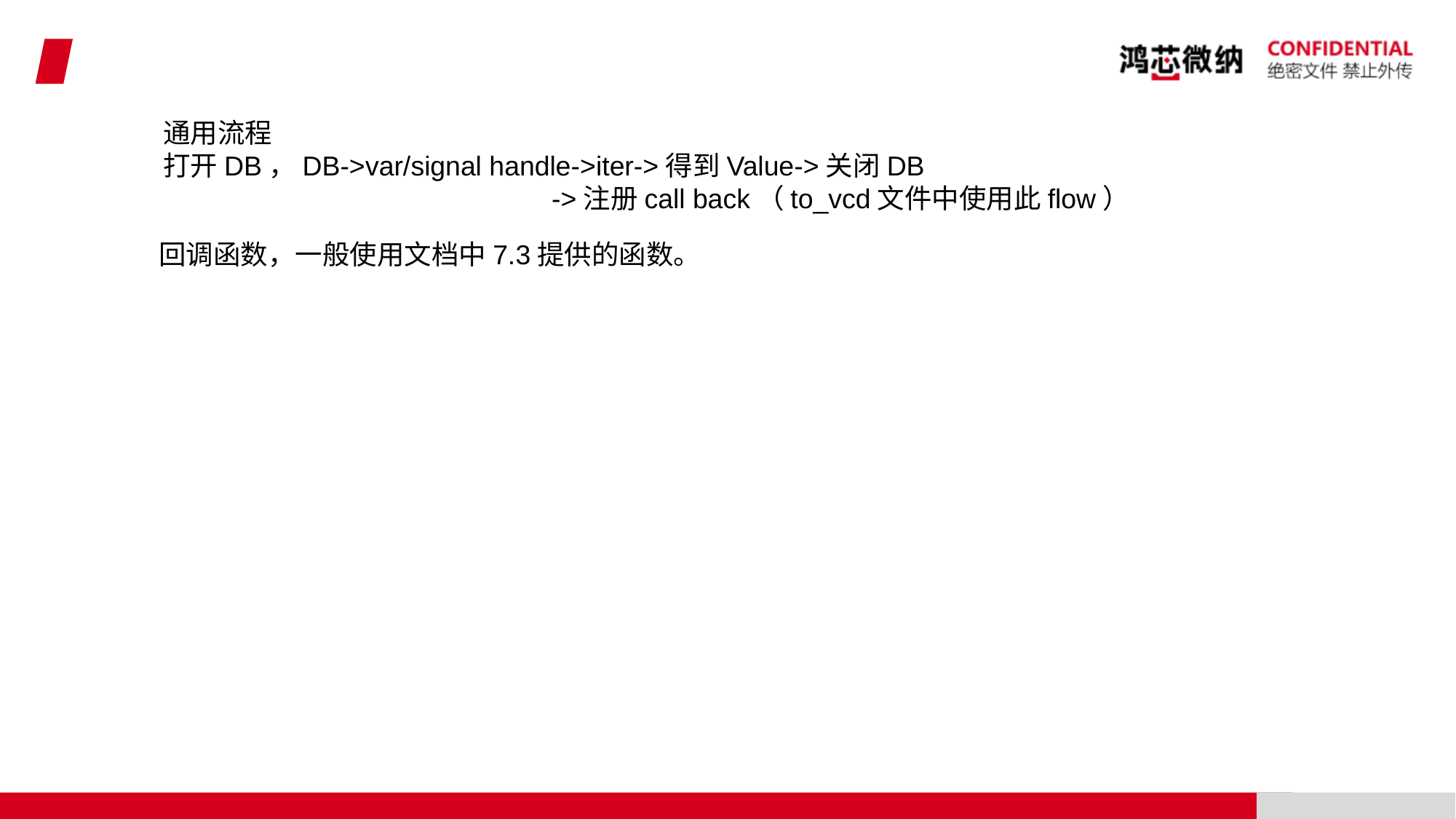

通用流程
打开DB，DB->var/signal handle->iter->得到Value->关闭DB
			        ->注册call back（to_vcd文件中使用此flow）

回调函数，一般使用文档中7.3提供的函数。